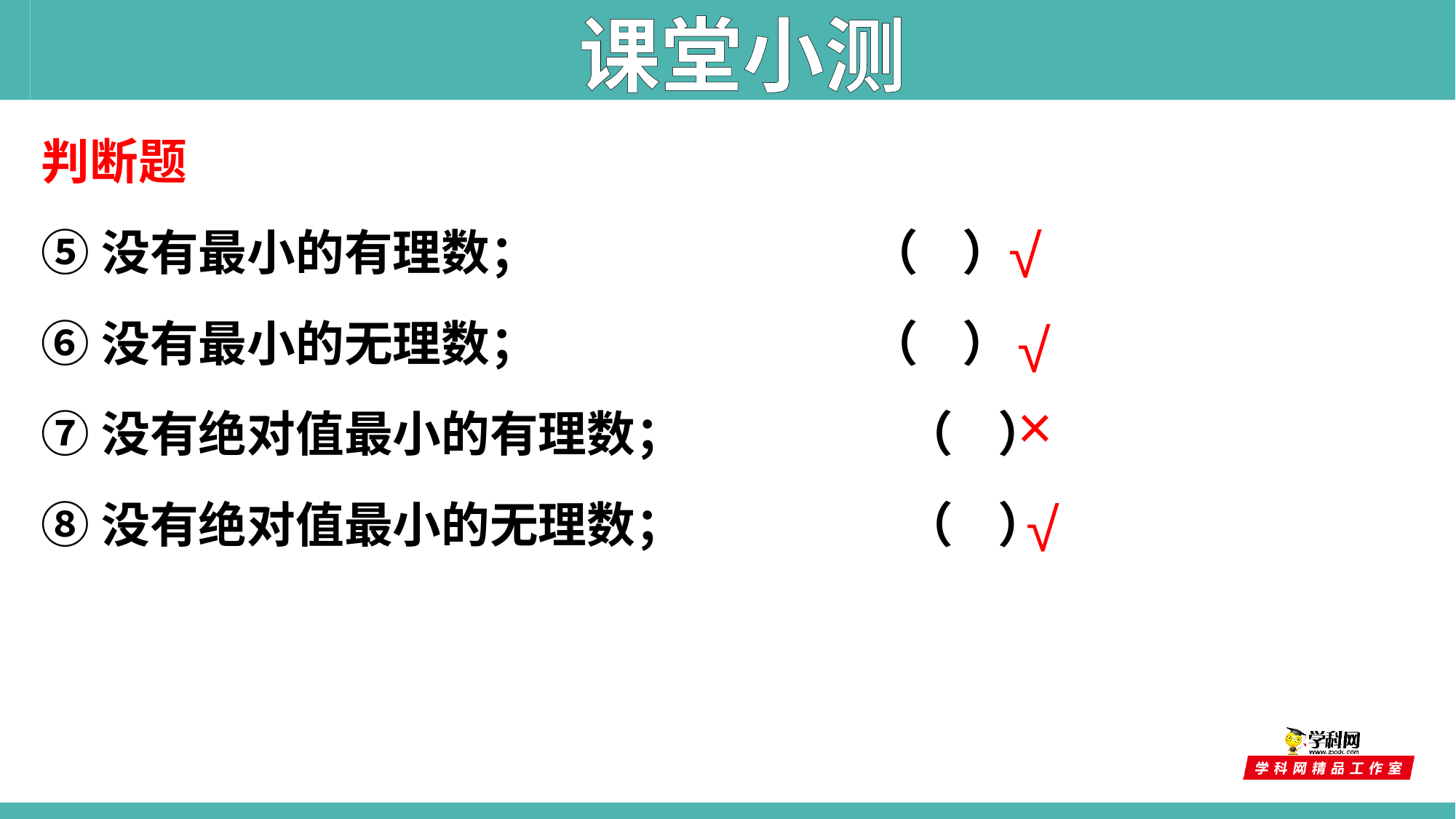

课堂小测
判断题
⑤没有最小的有理数；                              （    ）
⑥没有最小的无理数；                              （    ）
⑦没有绝对值最小的有理数；                    （    ）
⑧没有绝对值最小的无理数；                    （    ）
√
√
×
√